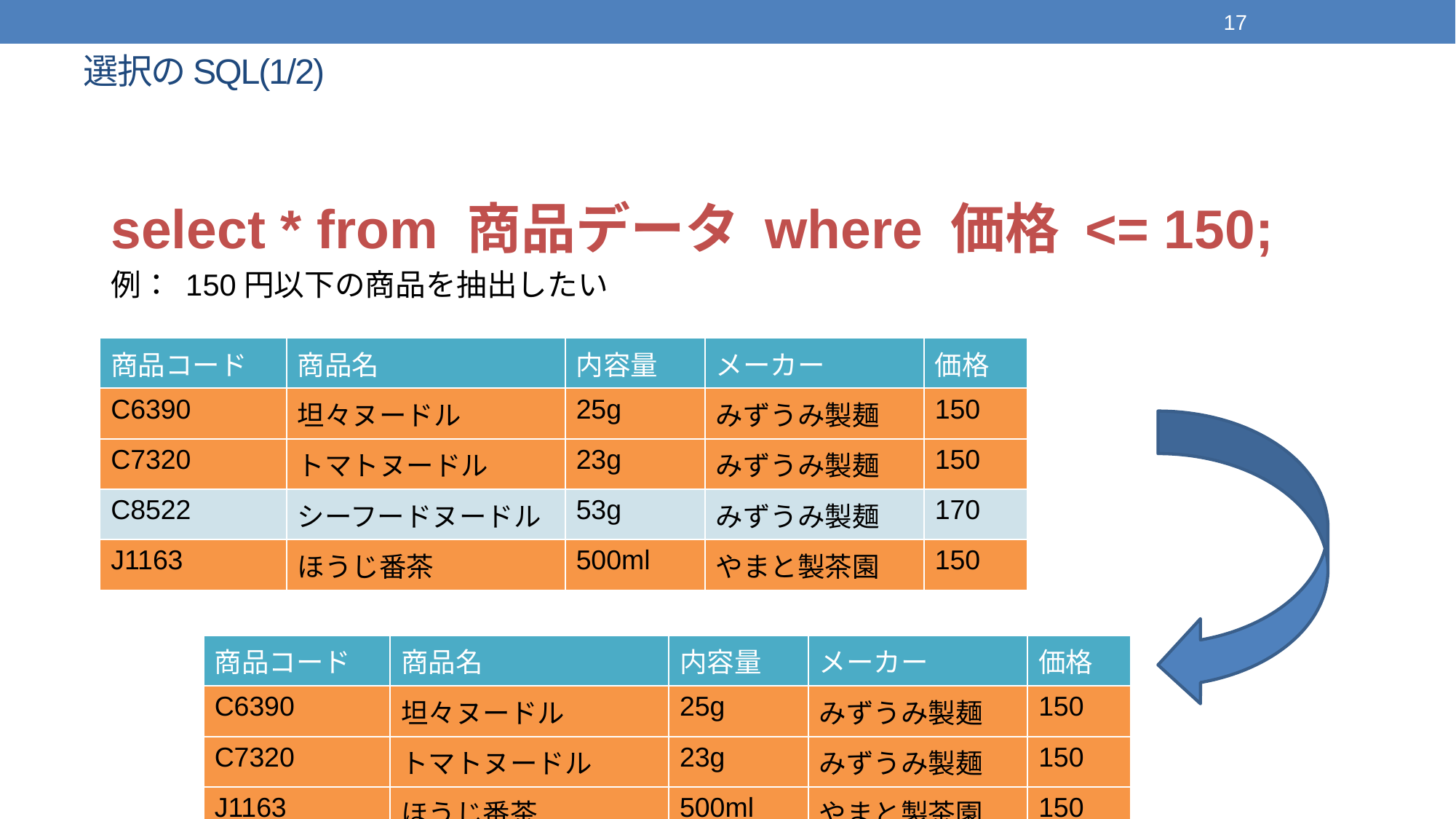

17
# 選択のSQL(1/2)
select * from 商品データ where 価格 <= 150;
例： 150円以下の商品を抽出したい

　　　　　　　　　☆150円以下の商品を抽出できた

| 商品コード | 商品名 | 内容量 | メーカー | 価格 |
| --- | --- | --- | --- | --- |
| C6390 | 坦々ヌードル | 25g | みずうみ製麺 | 150 |
| C7320 | トマトヌードル | 23g | みずうみ製麺 | 150 |
| C8522 | シーフードヌードル | 53g | みずうみ製麺 | 170 |
| J1163 | ほうじ番茶 | 500ml | やまと製茶園 | 150 |

| 商品コード | 商品名 | 内容量 | メーカー | 価格 |
| --- | --- | --- | --- | --- |
| C6390 | 坦々ヌードル | 25g | みずうみ製麺 | 150 |
| C7320 | トマトヌードル | 23g | みずうみ製麺 | 150 |
| J1163 | ほうじ番茶 | 500ml | やまと製茶園 | 150 |